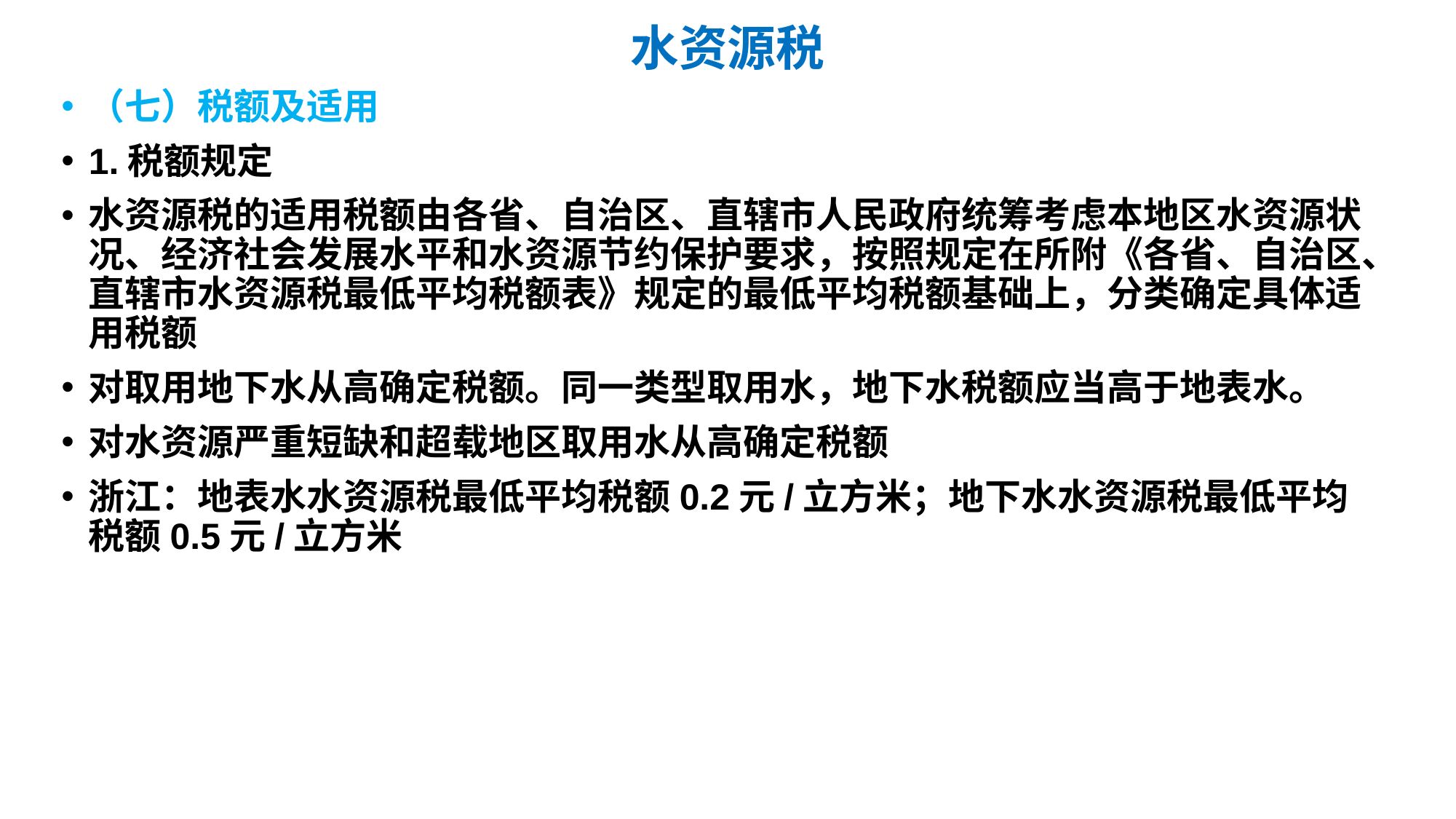

# 水资源税
（七）税额及适用
1.税额规定
水资源税的适用税额由各省、自治区、直辖市人民政府统筹考虑本地区水资源状况、经济社会发展水平和水资源节约保护要求，按照规定在所附《各省、自治区、直辖市水资源税最低平均税额表》规定的最低平均税额基础上，分类确定具体适用税额
对取用地下水从高确定税额。同一类型取用水，地下水税额应当高于地表水。
对水资源严重短缺和超载地区取用水从高确定税额
浙江：地表水水资源税最低平均税额0.2元/立方米；地下水水资源税最低平均税额0.5元/立方米